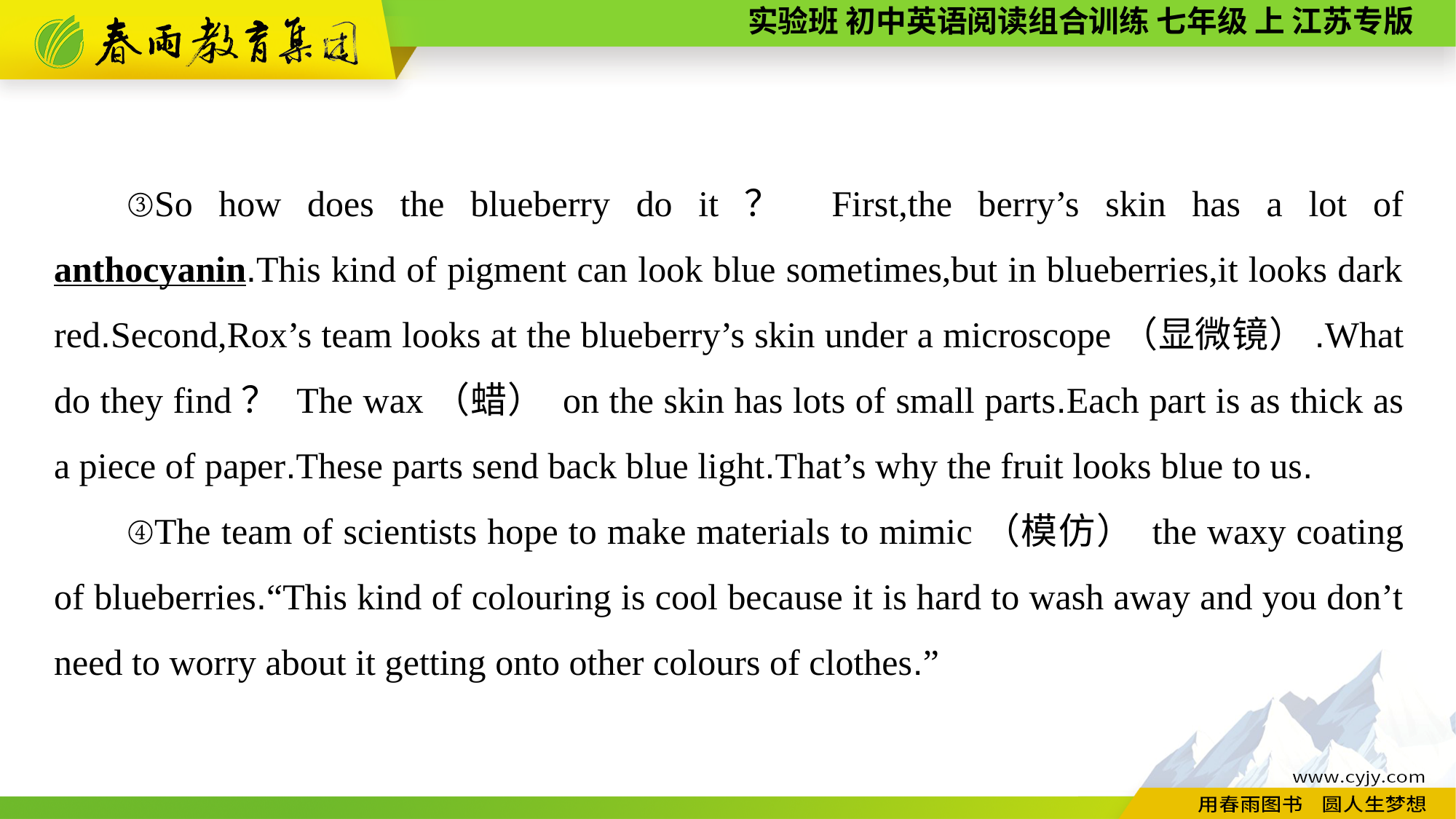

③So how does the blueberry do it？ First,the berry’s skin has a lot of anthocyanin.This kind of pigment can look blue sometimes,but in blueberries,it looks dark red.Second,Rox’s team looks at the blueberry’s skin under a microscope（显微镜）.What do they find？ The wax（蜡） on the skin has lots of small parts.Each part is as thick as a piece of paper.These parts send back blue light.That’s why the fruit looks blue to us.
④The team of scientists hope to make materials to mimic（模仿） the waxy coating of blueberries.“This kind of colouring is cool because it is hard to wash away and you don’t need to worry about it getting onto other colours of clothes.”